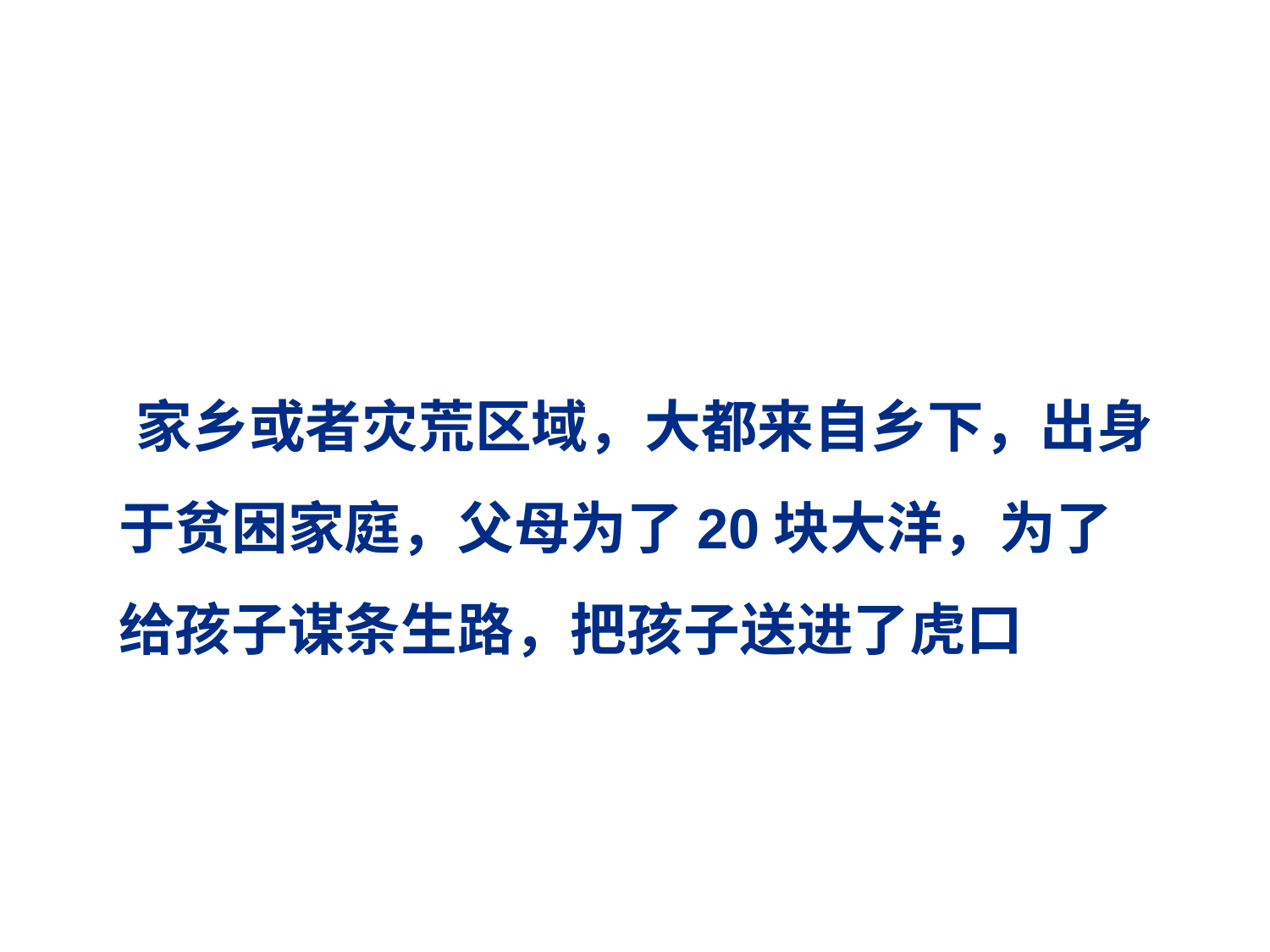

# 家乡或者灾荒区域，大都来自乡下，出身于贫困家庭，父母为了20块大洋，为了给孩子谋条生路，把孩子送进了虎口